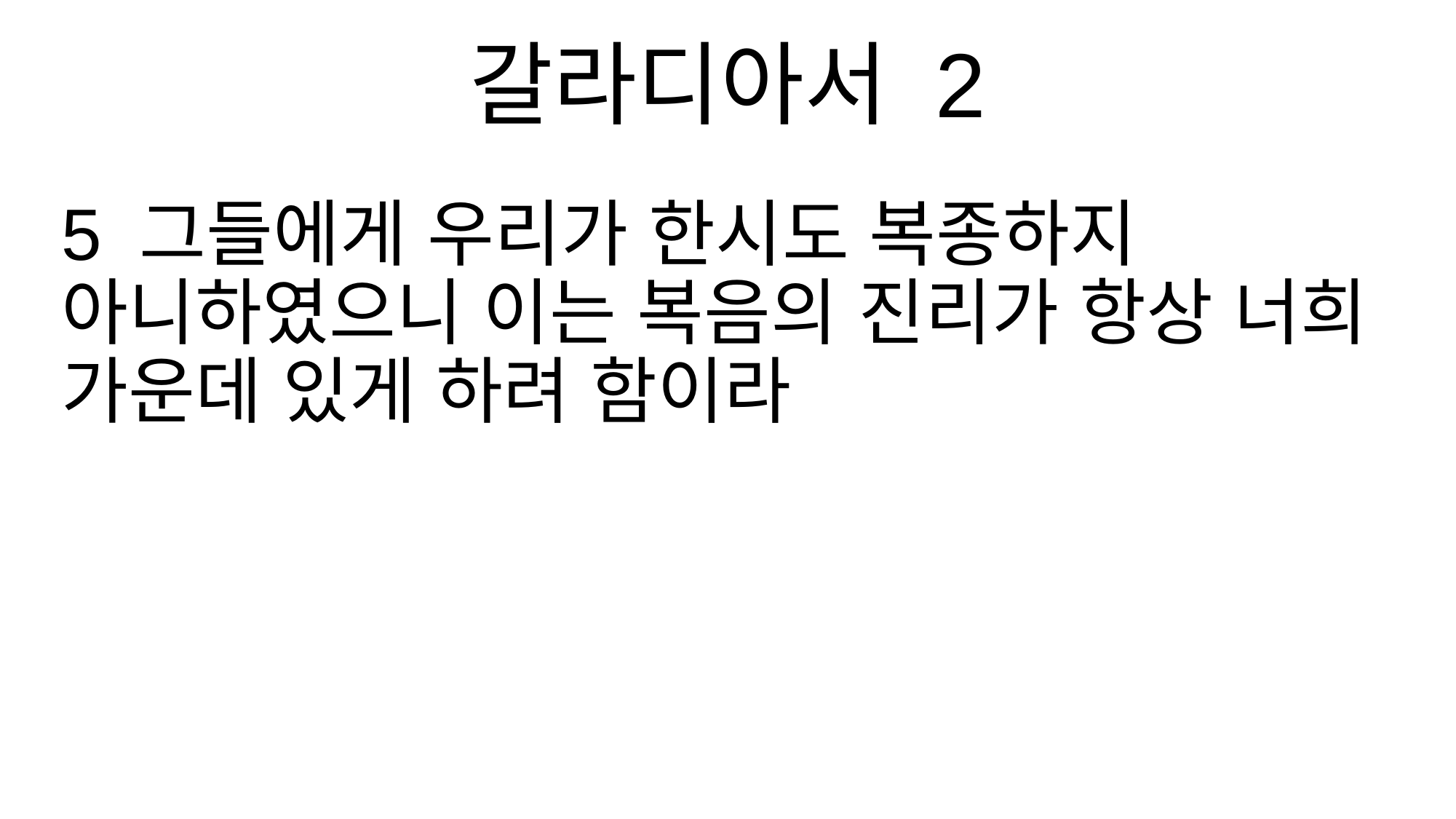

갈라디아서 2
5 그들에게 우리가 한시도 복종하지 아니하였으니 이는 복음의 진리가 항상 너희 가운데 있게 하려 함이라